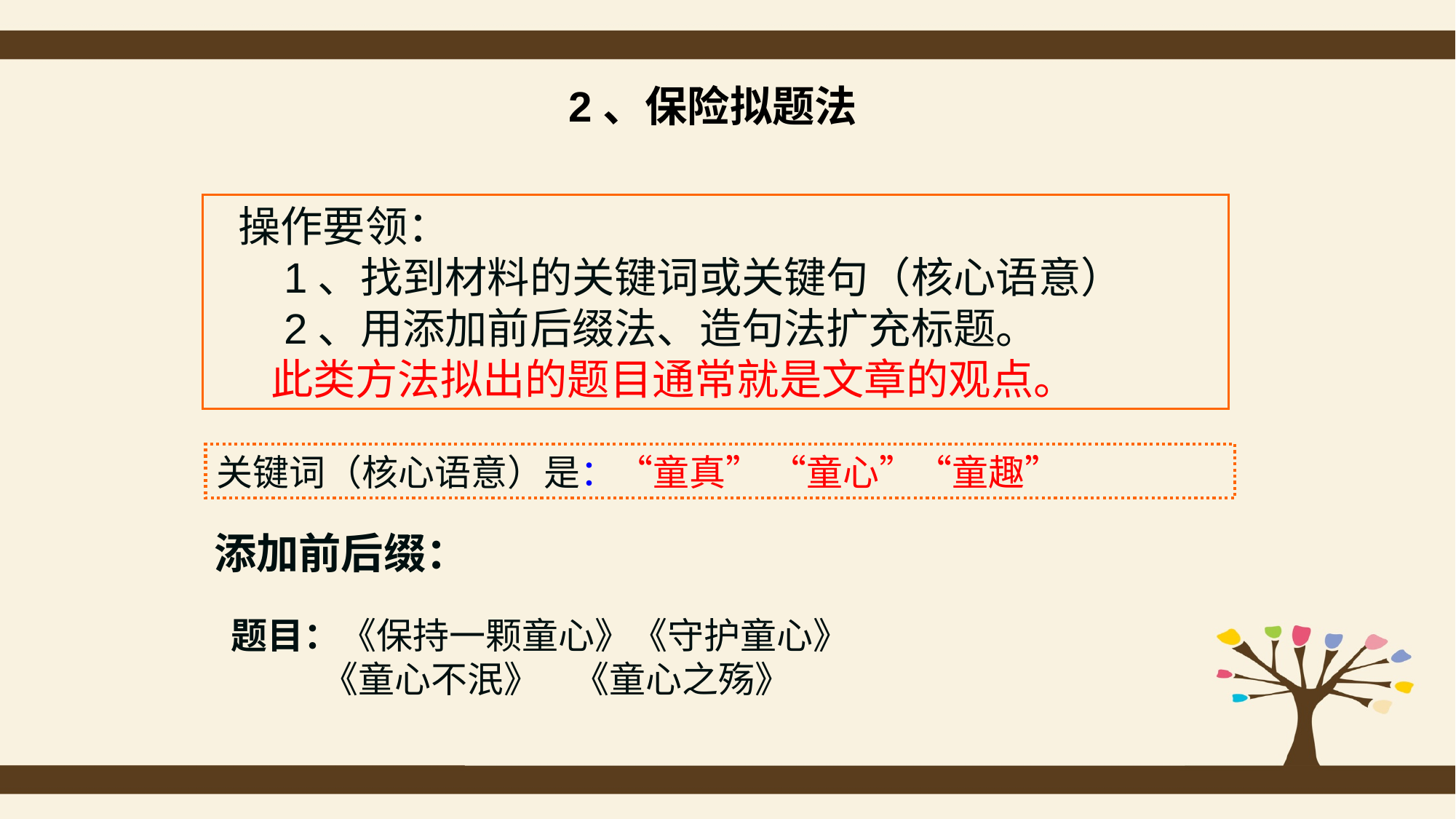

2、保险拟题法

  操作要领：
      1、找到材料的关键词或关键句（核心语意）
      2、用添加前后缀法、造句法扩充标题。
     此类方法拟出的题目通常就是文章的观点。
关键词（核心语意）是：“童真” “童心”“童趣”
添加前后缀：
题目：《保持一颗童心》《守护童心》
          《童心不泯》    《童心之殇》